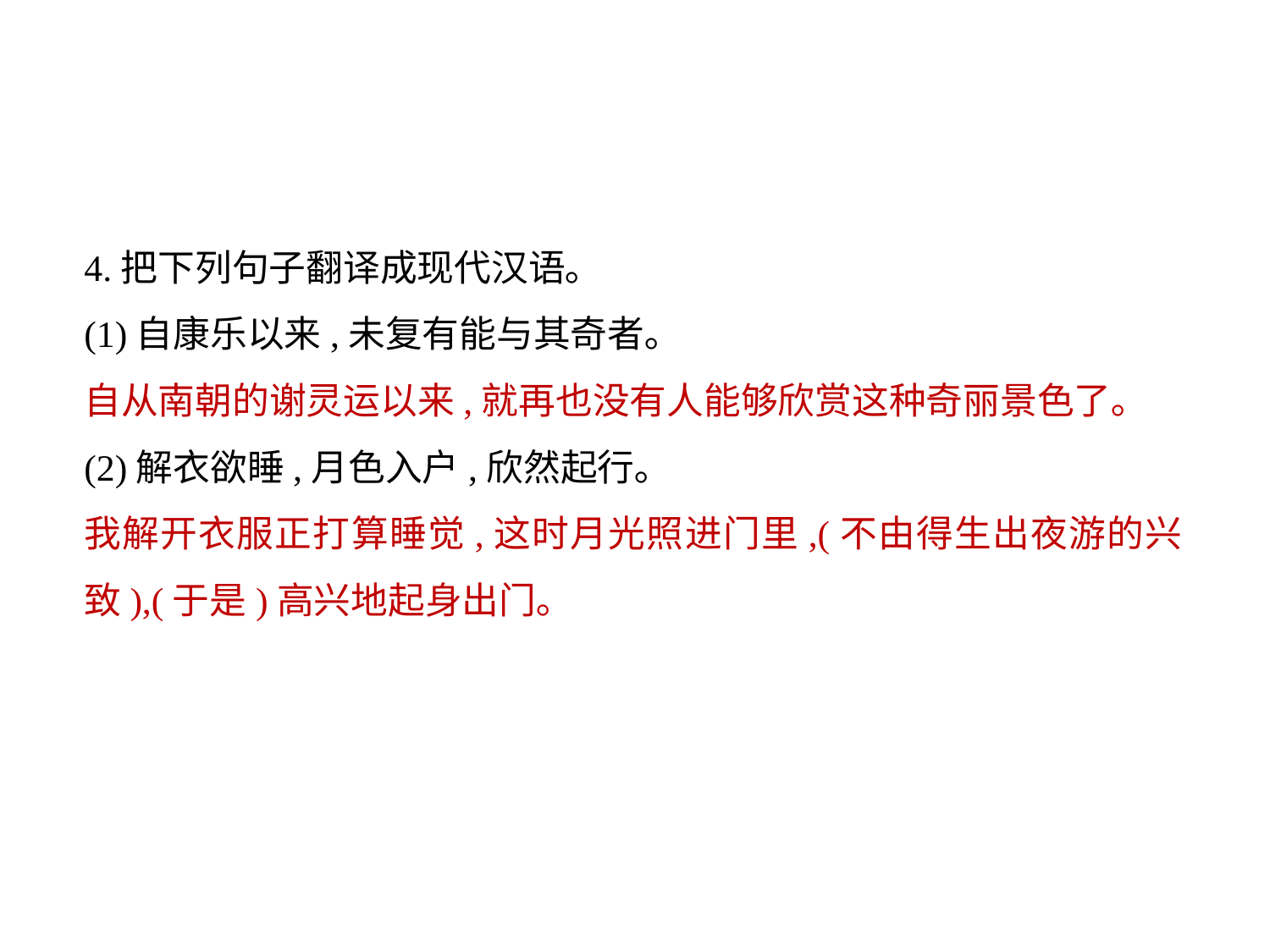

4.把下列句子翻译成现代汉语｡
(1)自康乐以来,未复有能与其奇者｡
自从南朝的谢灵运以来,就再也没有人能够欣赏这种奇丽景色了｡
(2)解衣欲睡,月色入户,欣然起行｡
我解开衣服正打算睡觉,这时月光照进门里,(不由得生出夜游的兴致),(于是)高兴地起身出门｡